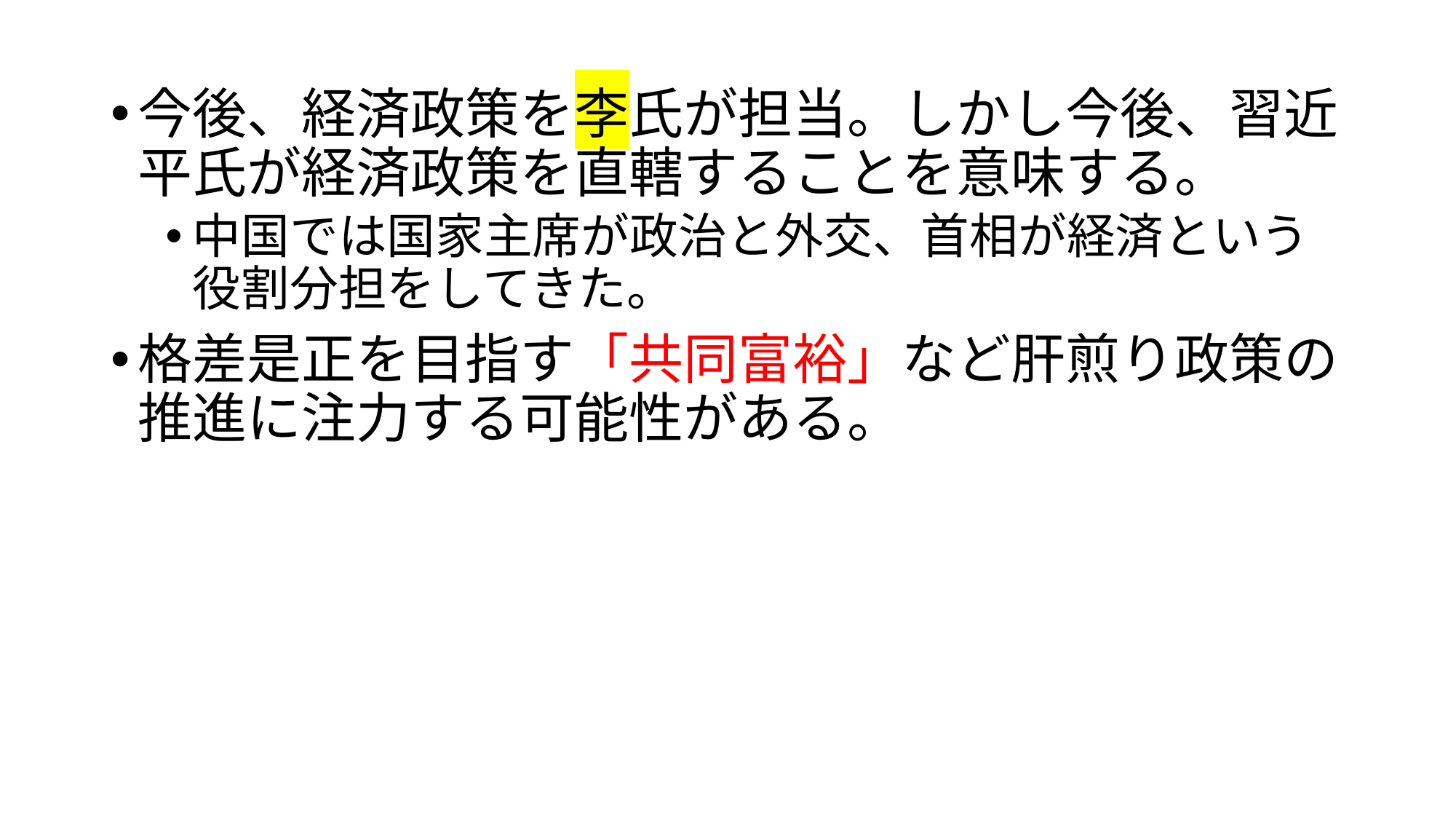

今後、経済政策を李氏が担当。しかし今後、習近平氏が経済政策を直轄することを意味する。
中国では国家主席が政治と外交、首相が経済という役割分担をしてきた。
格差是正を目指す「共同富裕」など肝煎り政策の推進に注力する可能性がある。